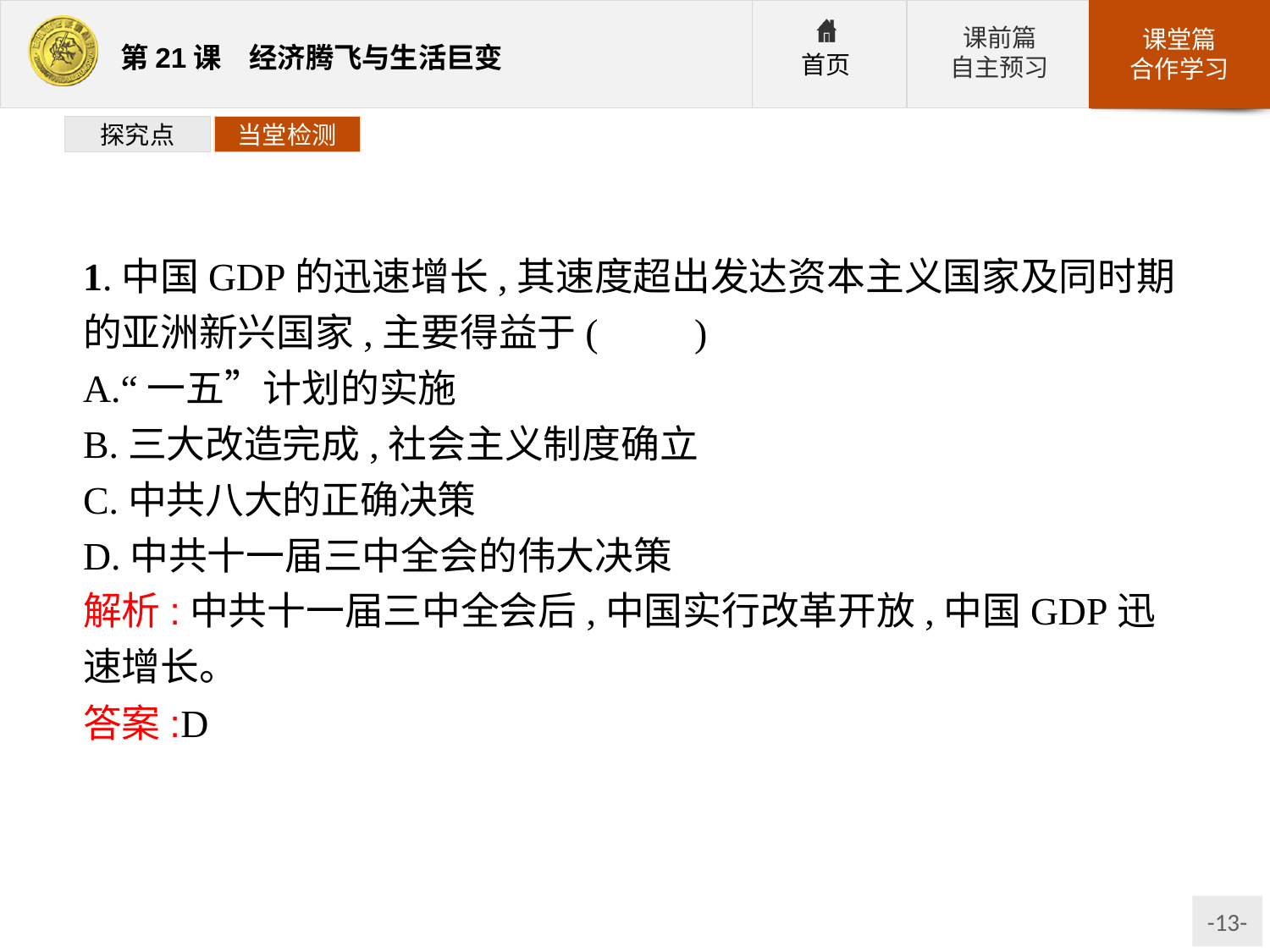

探究点
当堂检测
1.中国GDP的迅速增长,其速度超出发达资本主义国家及同时期的亚洲新兴国家,主要得益于(　　)
A.“一五”计划的实施
B.三大改造完成,社会主义制度确立
C.中共八大的正确决策
D.中共十一届三中全会的伟大决策
解析:中共十一届三中全会后,中国实行改革开放,中国GDP迅速增长。
答案:D